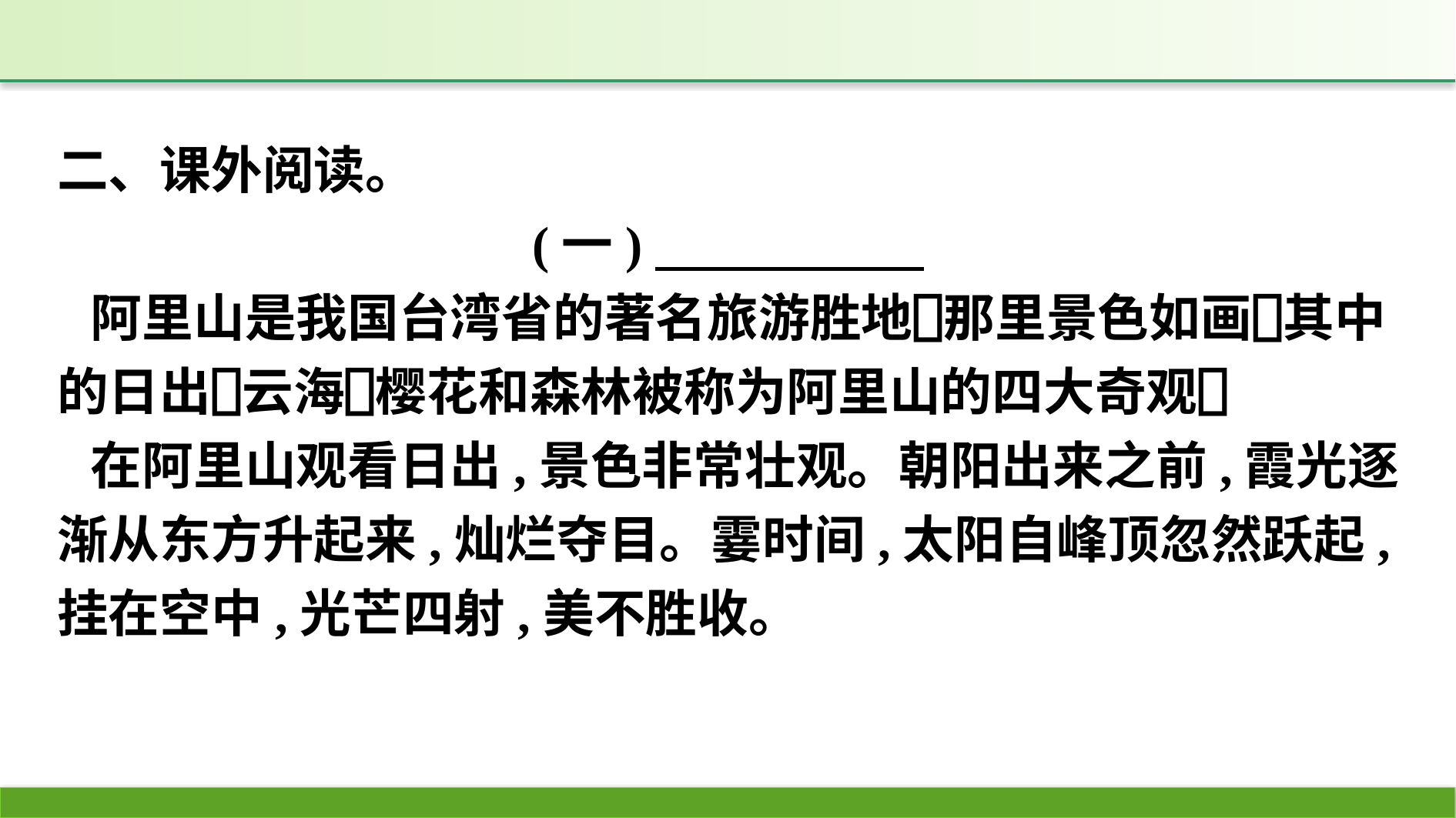

二、课外阅读。
(一)
阿里山是我国台湾省的著名旅游胜地⎕那里景色如画⎕其中的日出⎕云海⎕樱花和森林被称为阿里山的四大奇观⎕
在阿里山观看日出,景色非常壮观。朝阳出来之前,霞光逐渐从东方升起来,灿烂夺目。霎时间,太阳自峰顶忽然跃起,挂在空中,光芒四射,美不胜收。